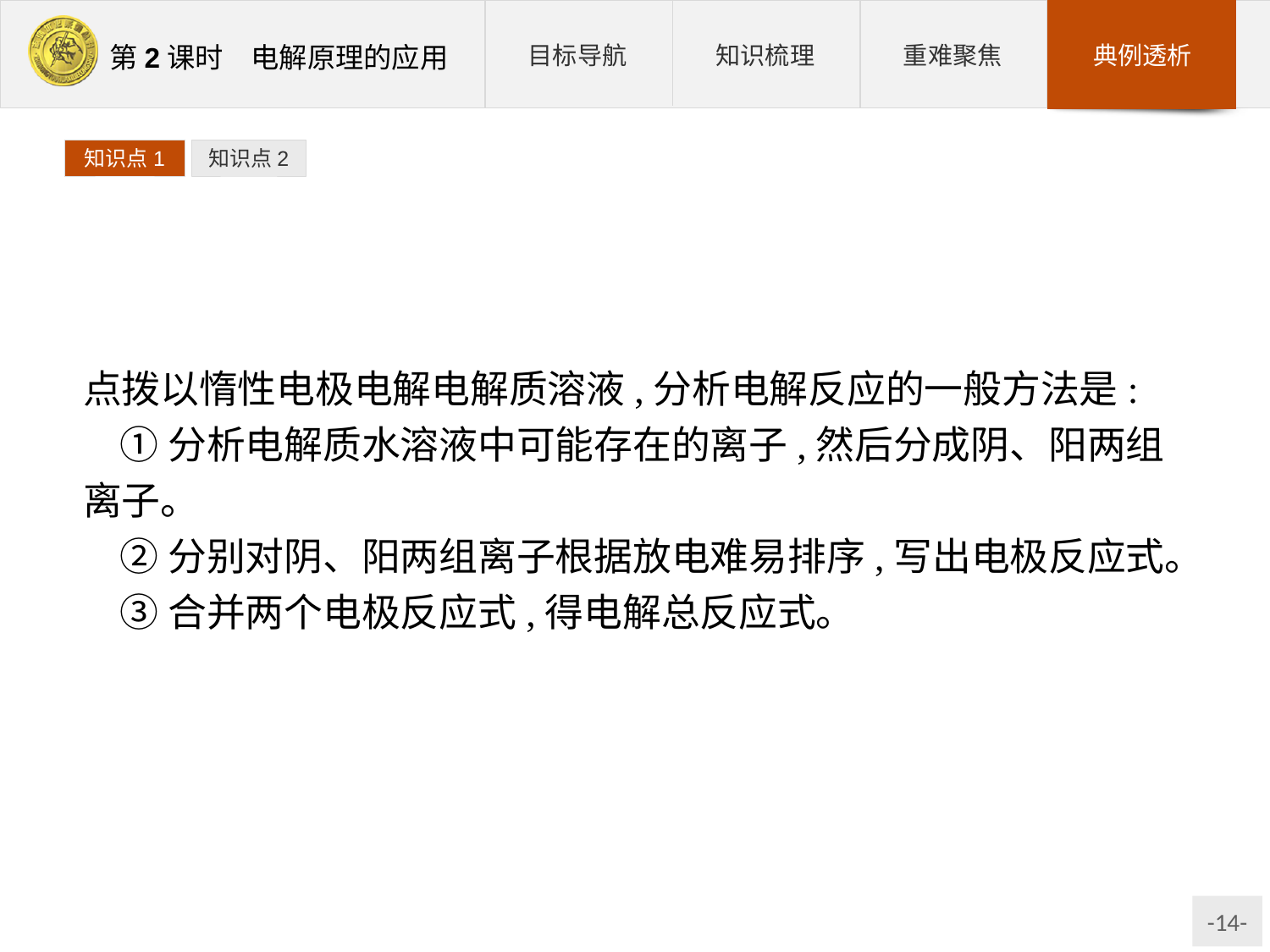

知识点1
知识点2
点拨以惰性电极电解电解质溶液,分析电解反应的一般方法是:
①分析电解质水溶液中可能存在的离子,然后分成阴、阳两组离子。
②分别对阴、阳两组离子根据放电难易排序,写出电极反应式。
③合并两个电极反应式,得电解总反应式。